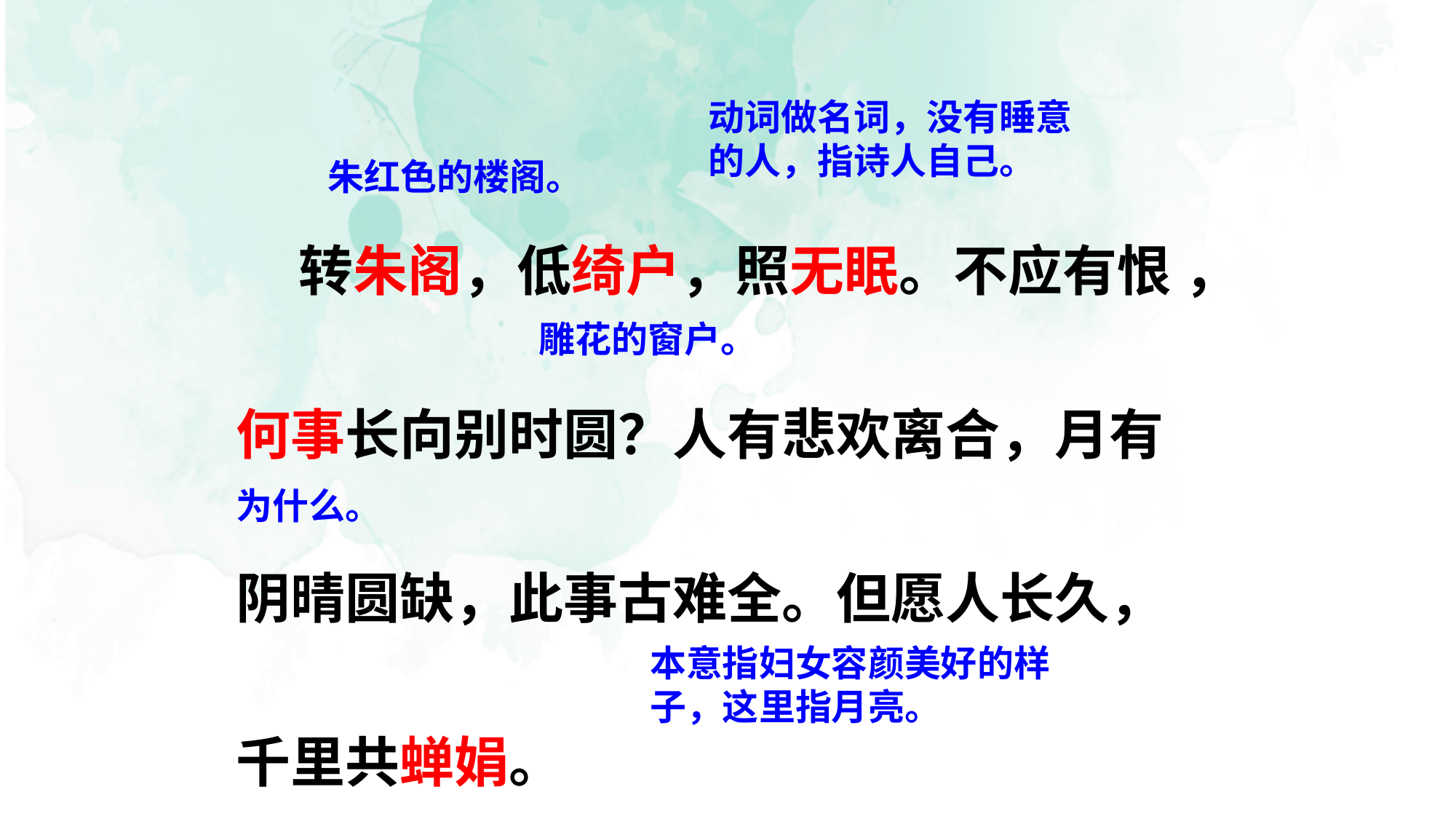

动词做名词，没有睡意的人，指诗人自己。
    转朱阁，低绮户，照无眠。不应有恨 ，何事长向别时圆？人有悲欢离合，月有阴晴圆缺，此事古难全。但愿人长久，千里共蝉娟。
朱红色的楼阁。
雕花的窗户。
为什么。
本意指妇女容颜美好的样子，这里指月亮。